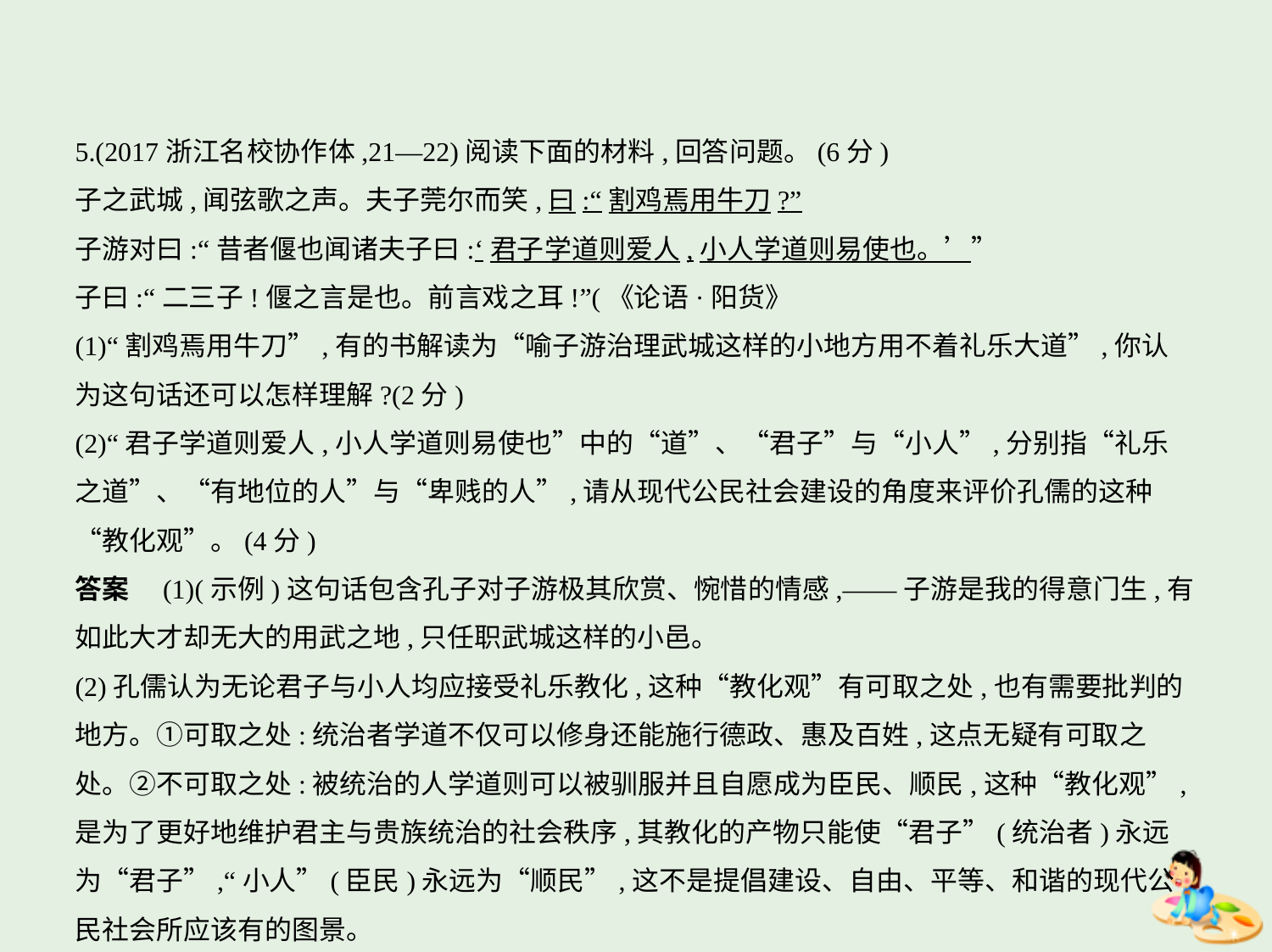

5.(2017浙江名校协作体,21—22)阅读下面的材料,回答问题。(6分)
子之武城,闻弦歌之声。夫子莞尔而笑,曰:“割鸡焉用牛刀?”
子游对曰:“昔者偃也闻诸夫子曰:‘君子学道则爱人,小人学道则易使也。’”
子曰:“二三子!偃之言是也。前言戏之耳!”(《论语·阳货》
(1)“割鸡焉用牛刀”,有的书解读为“喻子游治理武城这样的小地方用不着礼乐大道”,你认
为这句话还可以怎样理解?(2分)
(2)“君子学道则爱人,小人学道则易使也”中的“道”、“君子”与“小人”,分别指“礼乐
之道”、“有地位的人”与“卑贱的人”,请从现代公民社会建设的角度来评价孔儒的这种
“教化观”。(4分)
答案　(1)(示例)这句话包含孔子对子游极其欣赏、惋惜的情感,——子游是我的得意门生,有
如此大才却无大的用武之地,只任职武城这样的小邑。
(2)孔儒认为无论君子与小人均应接受礼乐教化,这种“教化观”有可取之处,也有需要批判的
地方。①可取之处:统治者学道不仅可以修身还能施行德政、惠及百姓,这点无疑有可取之
处。②不可取之处:被统治的人学道则可以被驯服并且自愿成为臣民、顺民,这种“教化观”,
是为了更好地维护君主与贵族统治的社会秩序,其教化的产物只能使“君子”(统治者)永远
为“君子”,“小人”(臣民)永远为“顺民”,这不是提倡建设、自由、平等、和谐的现代公
民社会所应该有的图景。